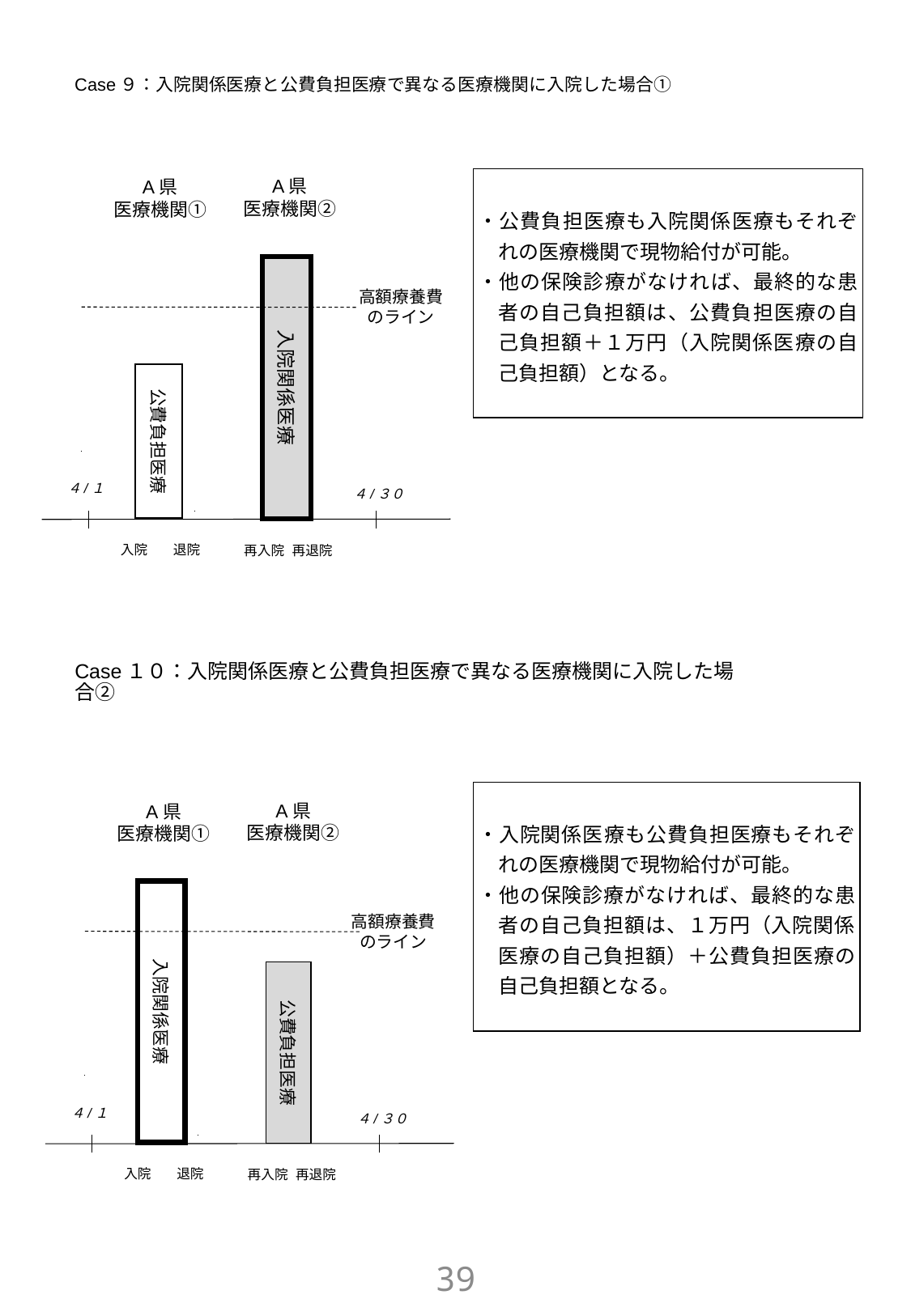

# Case９：入院関係医療と公費負担医療で異なる医療機関に入院した場合①
A県
医療機関②
・公費負担医療も入院関係医療もそれぞれの医療機関で現物給付が可能。
・他の保険診療がなければ、最終的な患者の自己負担額は、公費負担医療の自己負担額＋１万円（入院関係医療の自己負担額）となる。
A県
医療機関①
入院関係医療
高額療養費
のライン
公費負担医療
４/１
４/３０
入院
退院
再入院
再退院
Case１０：入院関係医療と公費負担医療で異なる医療機関に入院した場合②
・入院関係医療も公費負担医療もそれぞれの医療機関で現物給付が可能。
・他の保険診療がなければ、最終的な患者の自己負担額は、１万円（入院関係医療の自己負担額）＋公費負担医療の自己負担額となる。
A県
医療機関②
A県
医療機関①
入院関係医療
高額療養費
のライン
公費負担医療
４/１
４/３０
入院
退院
再入院
再退院
39